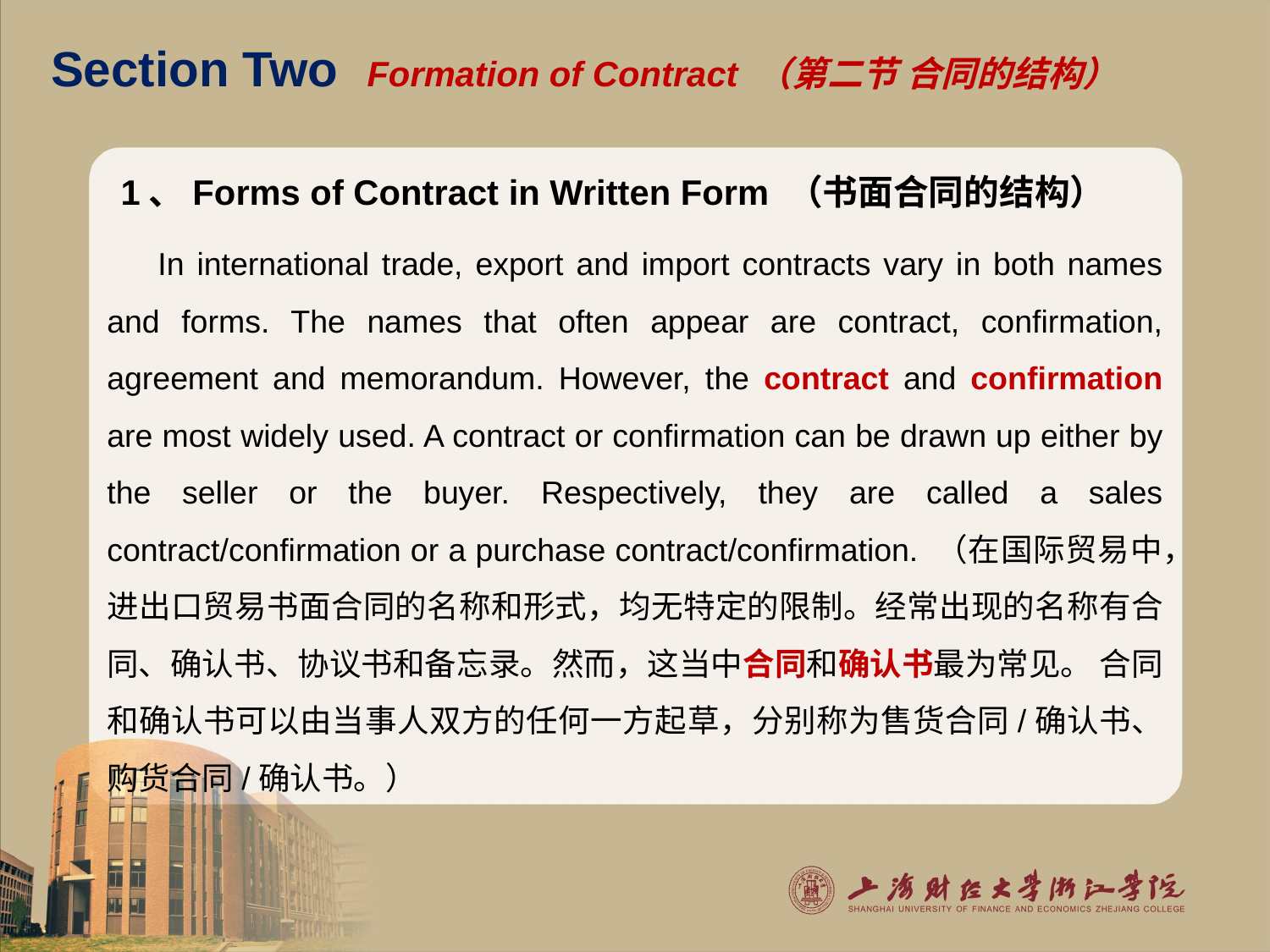

# Section Two   Formation of Contract （第二节 合同的结构）
1、Forms of Contract in Written Form （书面合同的结构）
    In international trade, export and import contracts vary in both names and forms. The names that often appear are contract, confirmation, agreement and memorandum. However, the contract and confirmation are most widely used. A contract or confirmation can be drawn up either by the seller or the buyer. Respectively, they are called a sales contract/confirmation or a purchase contract/confirmation. （在国际贸易中，进出口贸易书面合同的名称和形式，均无特定的限制。经常出现的名称有合同、确认书、协议书和备忘录。然而，这当中合同和确认书最为常见。 合同和确认书可以由当事人双方的任何一方起草，分别称为售货合同/确认书、购货合同/确认书。）